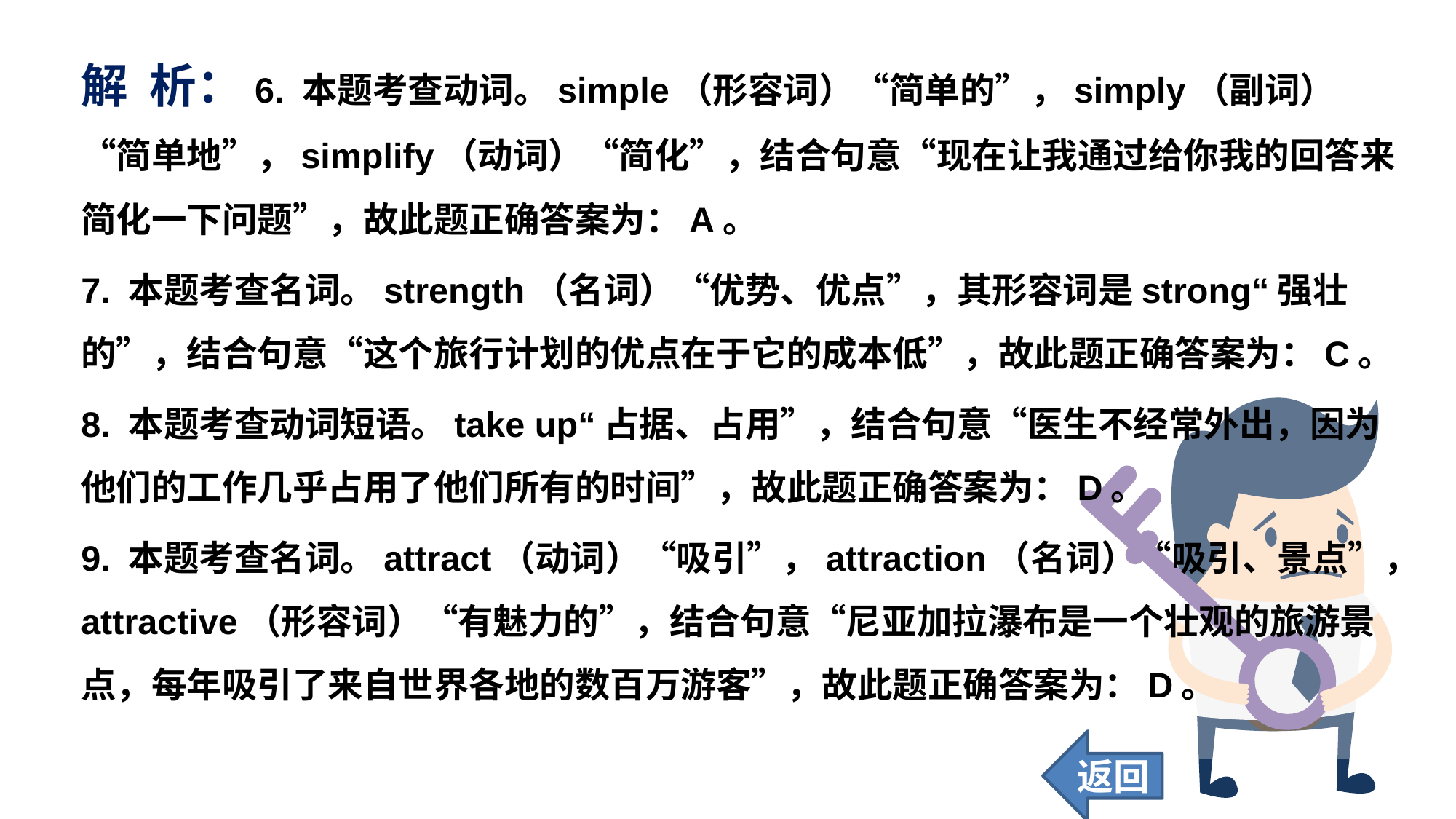

解  析：6. 本题考查动词。simple（形容词）“简单的”，simply（副词）“简单地”，simplify（动词）“简化”，结合句意“现在让我通过给你我的回答来简化一下问题”，故此题正确答案为：A。
7. 本题考查名词。strength（名词）“优势、优点”，其形容词是strong“强壮的”，结合句意“这个旅行计划的优点在于它的成本低”，故此题正确答案为：C。
8. 本题考查动词短语。take up“占据、占用”，结合句意“医生不经常外出，因为他们的工作几乎占用了他们所有的时间”，故此题正确答案为：D。
9. 本题考查名词。attract（动词）“吸引”，attraction（名词）“吸引、景点”，attractive（形容词）“有魅力的”，结合句意“尼亚加拉瀑布是一个壮观的旅游景点，每年吸引了来自世界各地的数百万游客”，故此题正确答案为：D。

返回
73